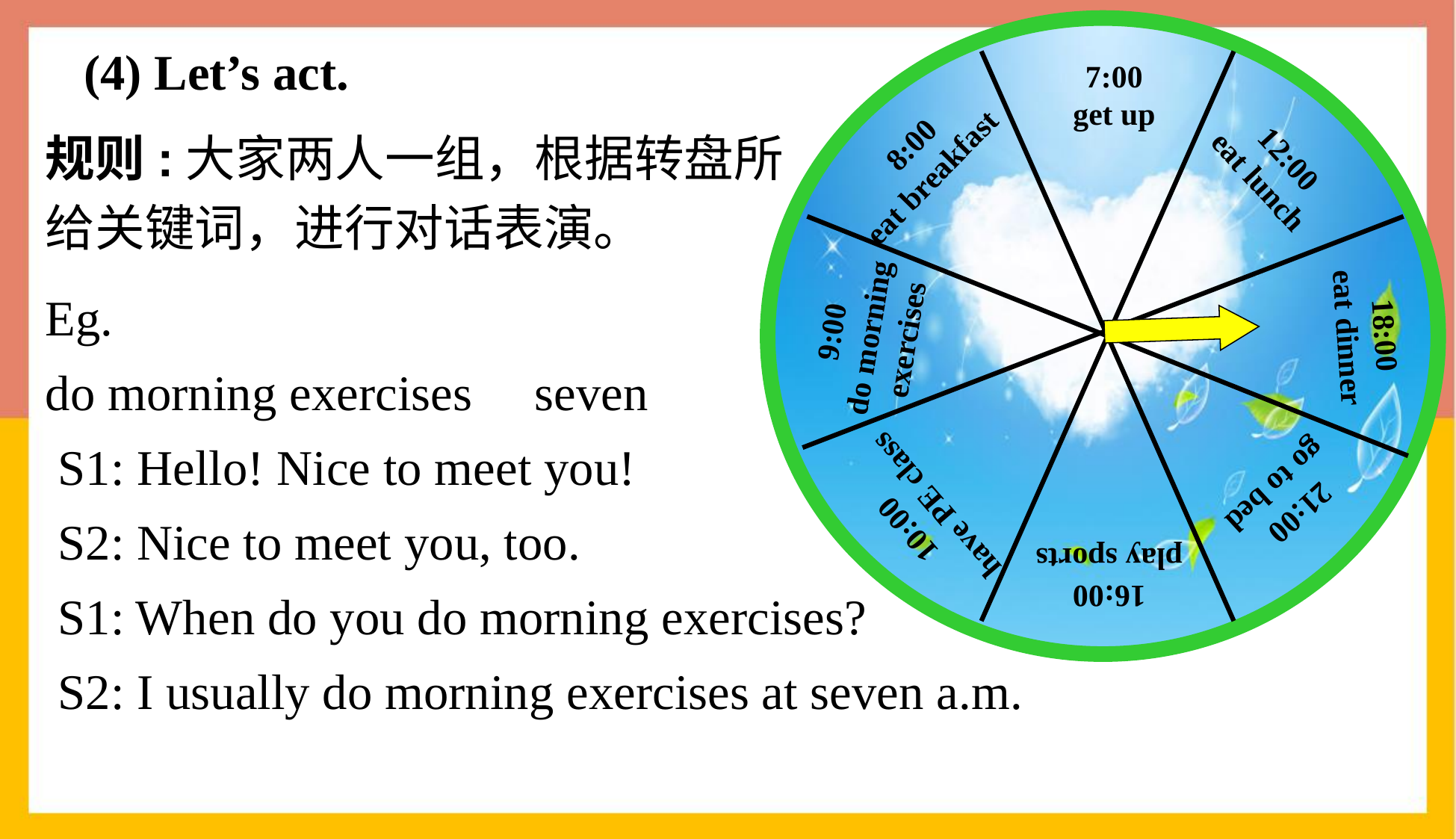

7:00
get up
8:00
eat breakfast
12:00
eat lunch

9:00
do morning
 exercises
18:00
eat dinner
21:00
go to bed
10:00
have PE class
16:00
play sports
# (4) Let’s act.
规则:大家两人一组，根据转盘所
给关键词，进行对话表演。
Eg.
do morning exercises     seven
 S1: Hello! Nice to meet you!
 S2: Nice to meet you, too.
 S1: When do you do morning exercises?
 S2: I usually do morning exercises at seven a.m.